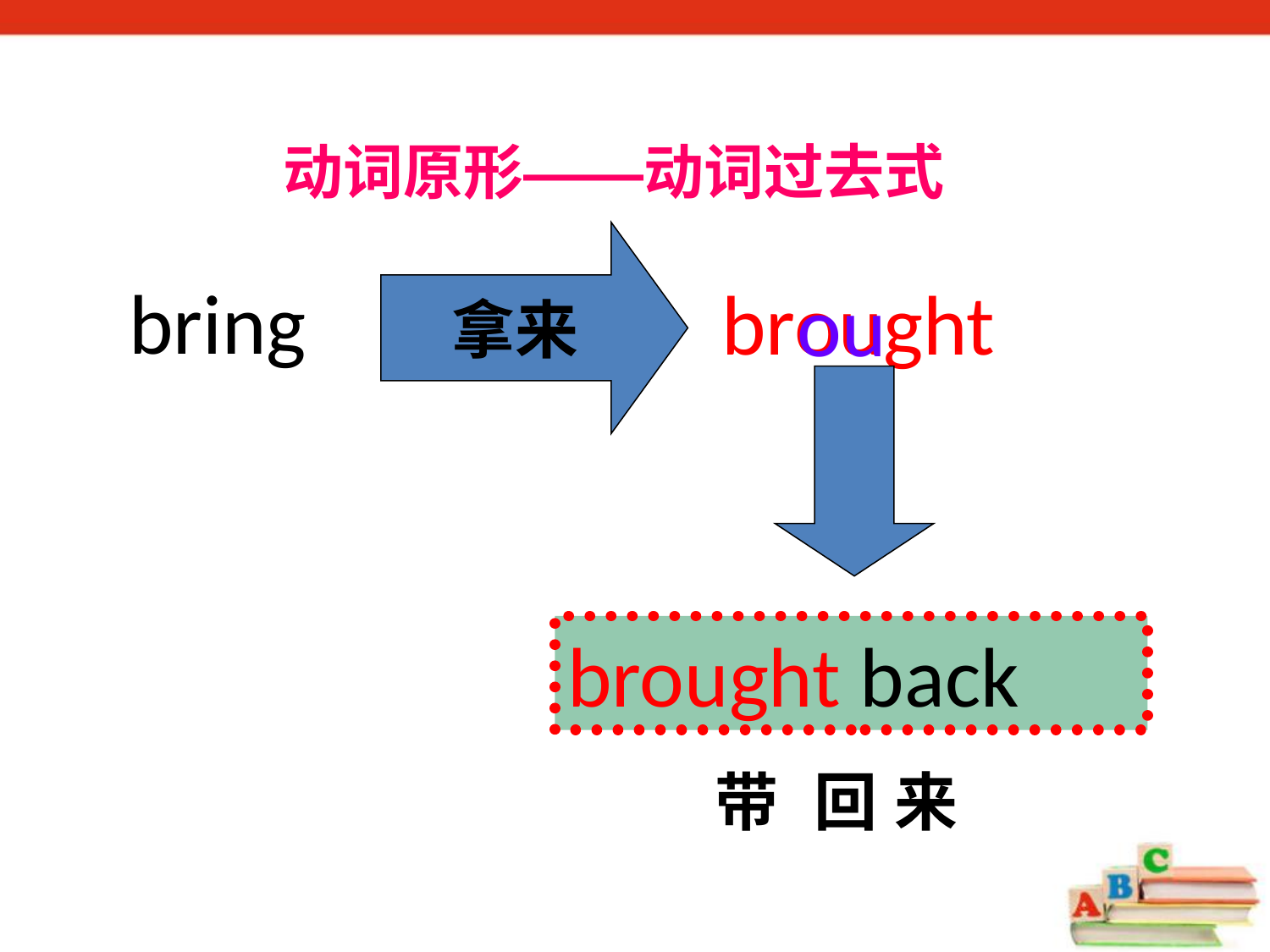

# 动词原形——动词过去式

拿来
brought
ou
bring

brought back
    带  回 来